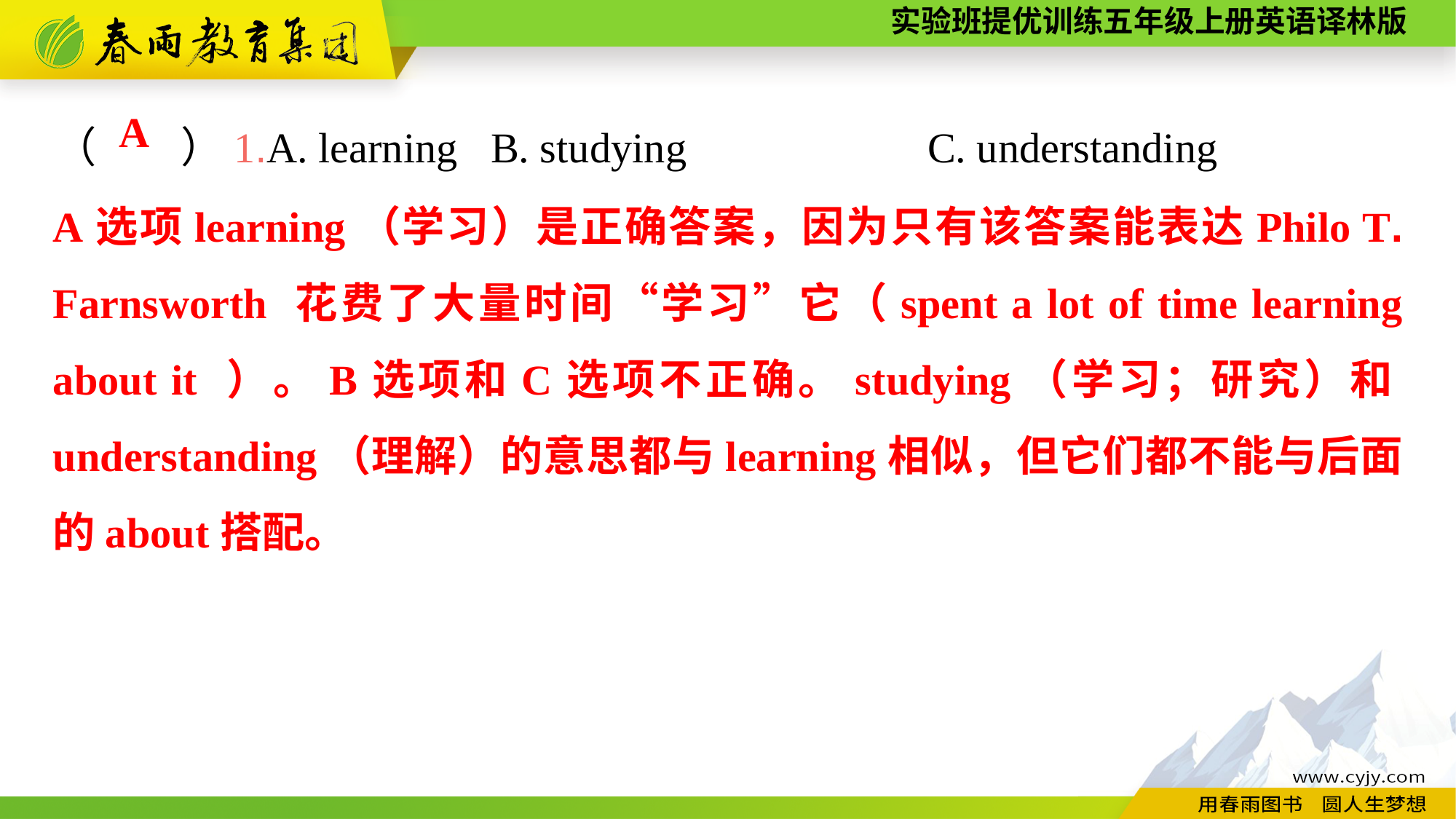

（　　）1.A. learning	B. studying			C. understanding
A
A选项learning（学习）是正确答案，因为只有该答案能表达Philo T. Farnsworth 花费了大量时间“学习”它（spent a lot of time learning about it ）。B选项和C选项不正确。studying（学习；研究）和understanding（理解）的意思都与learning相似，但它们都不能与后面的about搭配。